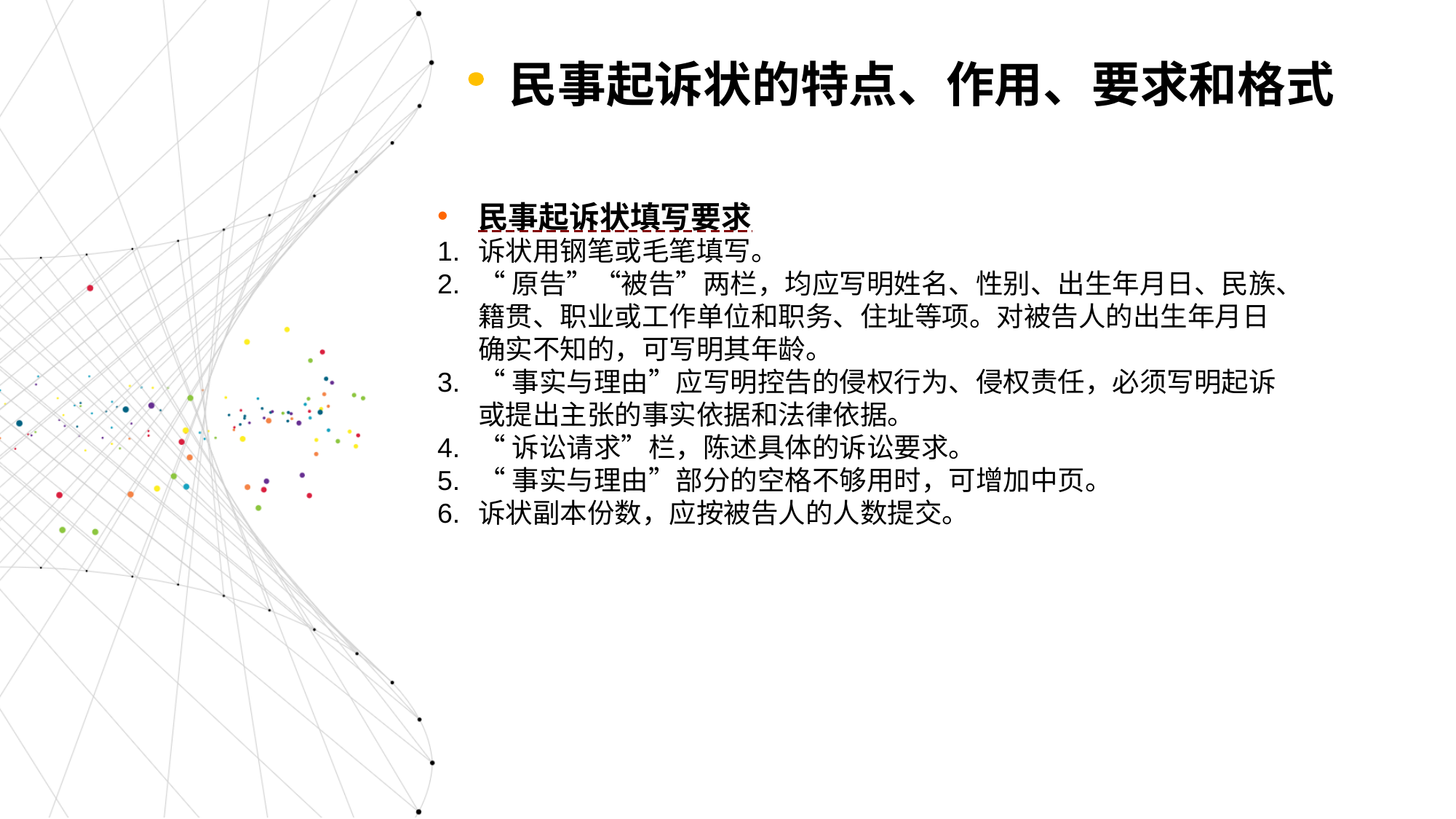

民事起诉状的特点、作用、要求和格式

民事起诉状填写要求
诉状用钢笔或毛笔填写。
“原告”“被告”两栏，均应写明姓名、性别、出生年月日、民族、籍贯、职业或工作单位和职务、住址等项。对被告人的出生年月日确实不知的，可写明其年龄。
“事实与理由”应写明控告的侵权行为、侵权责任，必须写明起诉或提出主张的事实依据和法律依据。
“诉讼请求”栏，陈述具体的诉讼要求。
“事实与理由”部分的空格不够用时，可增加中页。
诉状副本份数，应按被告人的人数提交。